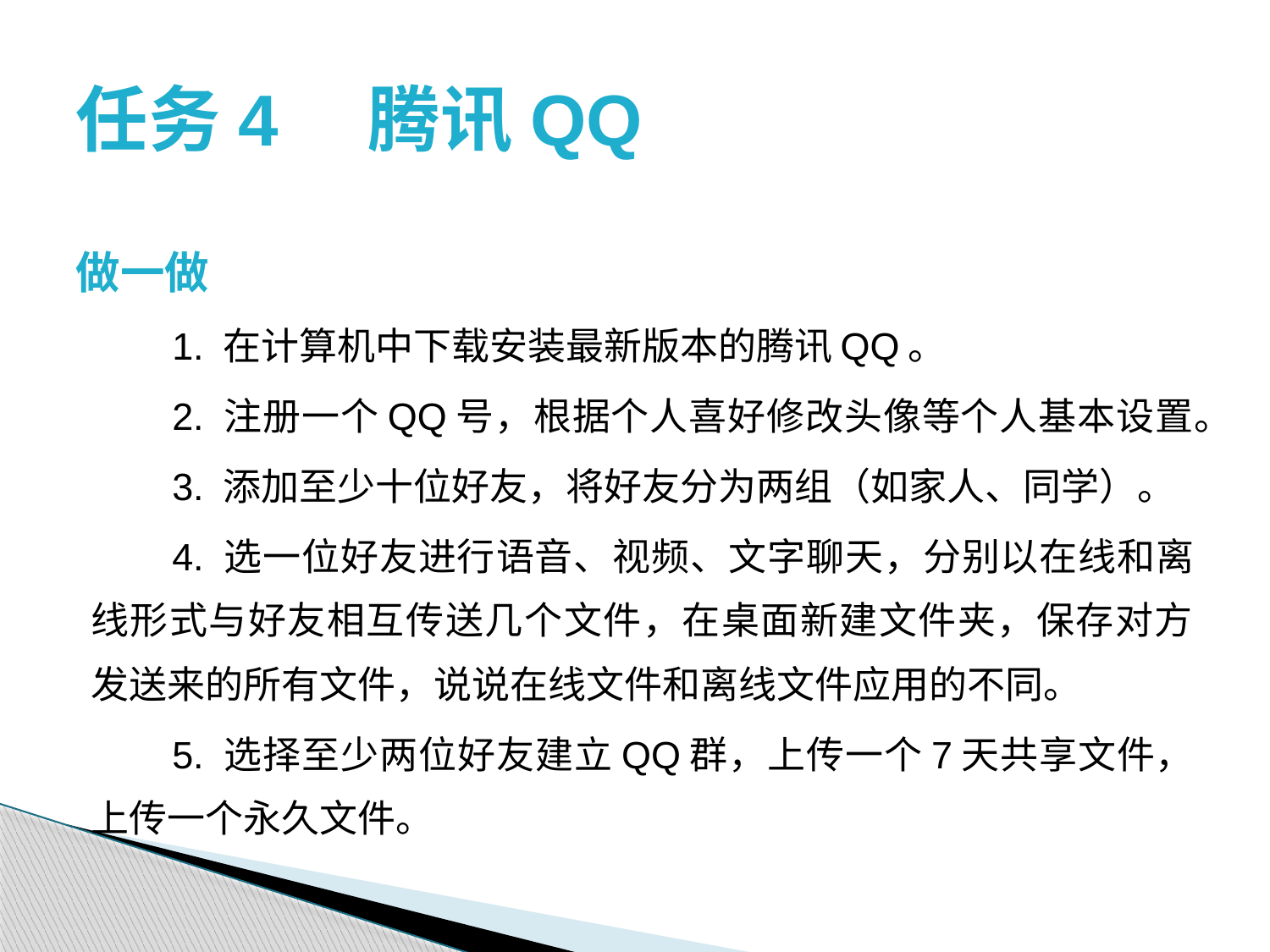

# 任务4　腾讯QQ
做一做
1. 在计算机中下载安装最新版本的腾讯QQ。
2. 注册一个QQ号，根据个人喜好修改头像等个人基本设置。
3. 添加至少十位好友，将好友分为两组（如家人、同学）。
4. 选一位好友进行语音、视频、文字聊天，分别以在线和离线形式与好友相互传送几个文件，在桌面新建文件夹，保存对方发送来的所有文件，说说在线文件和离线文件应用的不同。
5. 选择至少两位好友建立QQ群，上传一个7天共享文件，上传一个永久文件。